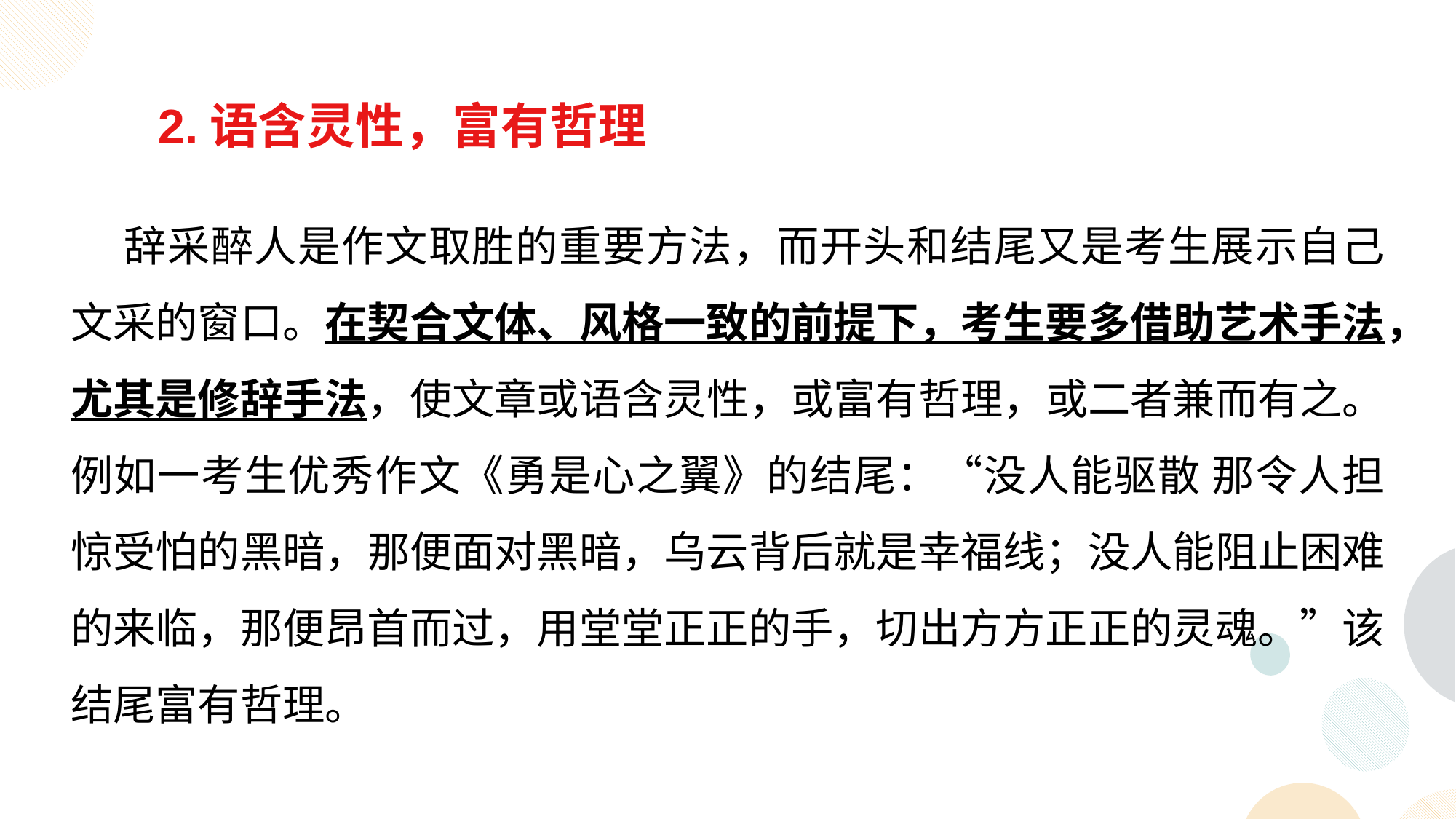

2.语含灵性，富有哲理
    辞采醉人是作文取胜的重要方法，而开头和结尾又是考生展示自己文采的窗口。在契合文体、风格一致的前提下，考生要多借助艺术手法，尤其是修辞手法，使文章或语含灵性，或富有哲理，或二者兼而有之。例如一考生优秀作文《勇是心之翼》的结尾：“没人能驱散 那令人担惊受怕的黑暗，那便面对黑暗，乌云背后就是幸福线；没人能阻止困难的来临，那便昂首而过，用堂堂正正的手，切出方方正正的灵魂。”该结尾富有哲理。